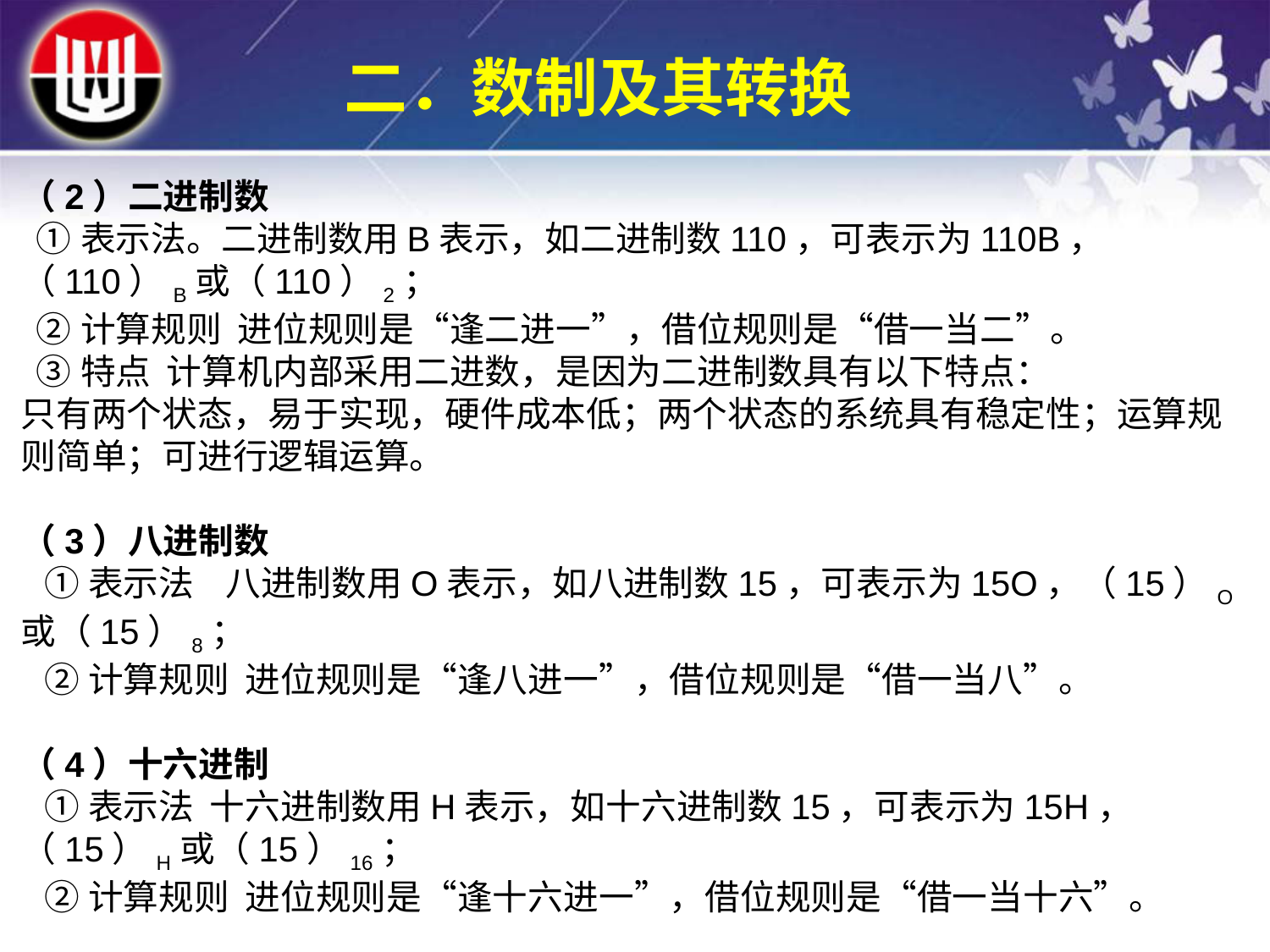

二．数制及其转换
（2）二进制数
  ①表示法。二进制数用B表示，如二进制数110，可表示为110B，（110）B或（110）2；
  ②计算规则  进位规则是“逢二进一”，借位规则是“借一当二”。
  ③特点  计算机内部采用二进数，是因为二进制数具有以下特点：
只有两个状态，易于实现，硬件成本低；两个状态的系统具有稳定性；运算规则简单；可进行逻辑运算。

（3）八进制数
   ①表示法    八进制数用O表示，如八进制数15，可表示为15O，（15）O或（15）8；
   ②计算规则  进位规则是“逢八进一”，借位规则是“借一当八”。

（4）十六进制
   ①表示法  十六进制数用H表示，如十六进制数15，可表示为15H，（15）H或（15）16；
   ②计算规则  进位规则是“逢十六进一”，借位规则是“借一当十六”。